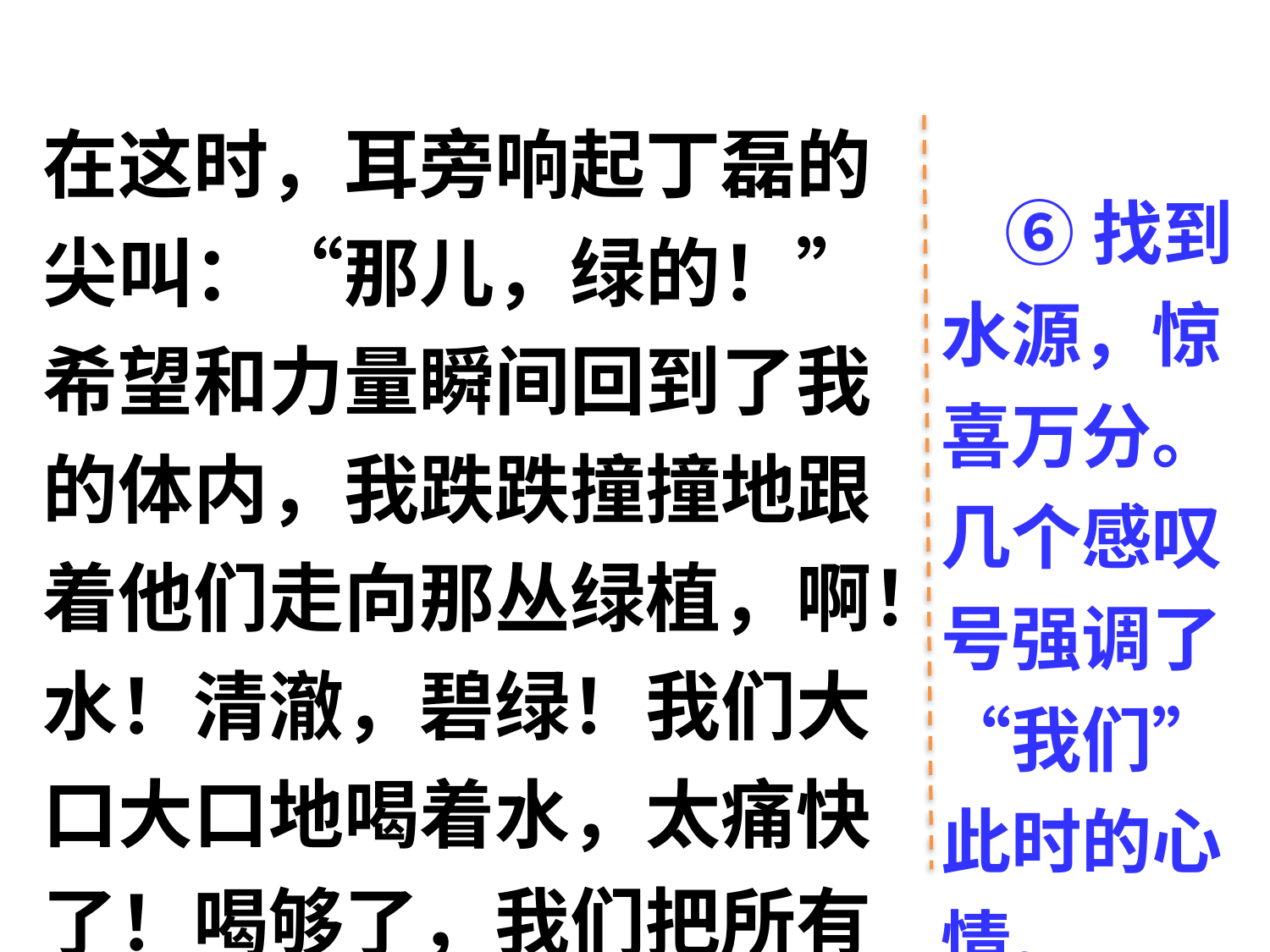

在这时，耳旁响起丁磊的尖叫：“那儿，绿的！”希望和力量瞬间回到了我的体内，我跌跌撞撞地跟着他们走向那丛绿植，啊！水！清澈，碧绿！我们大口大口地喝着水，太痛快了！喝够了，我们把所有的水壶灌满，就地露营。⑥
    ⑥找到水源，惊喜万分。几个感叹号强调了“我们”此时的心情。